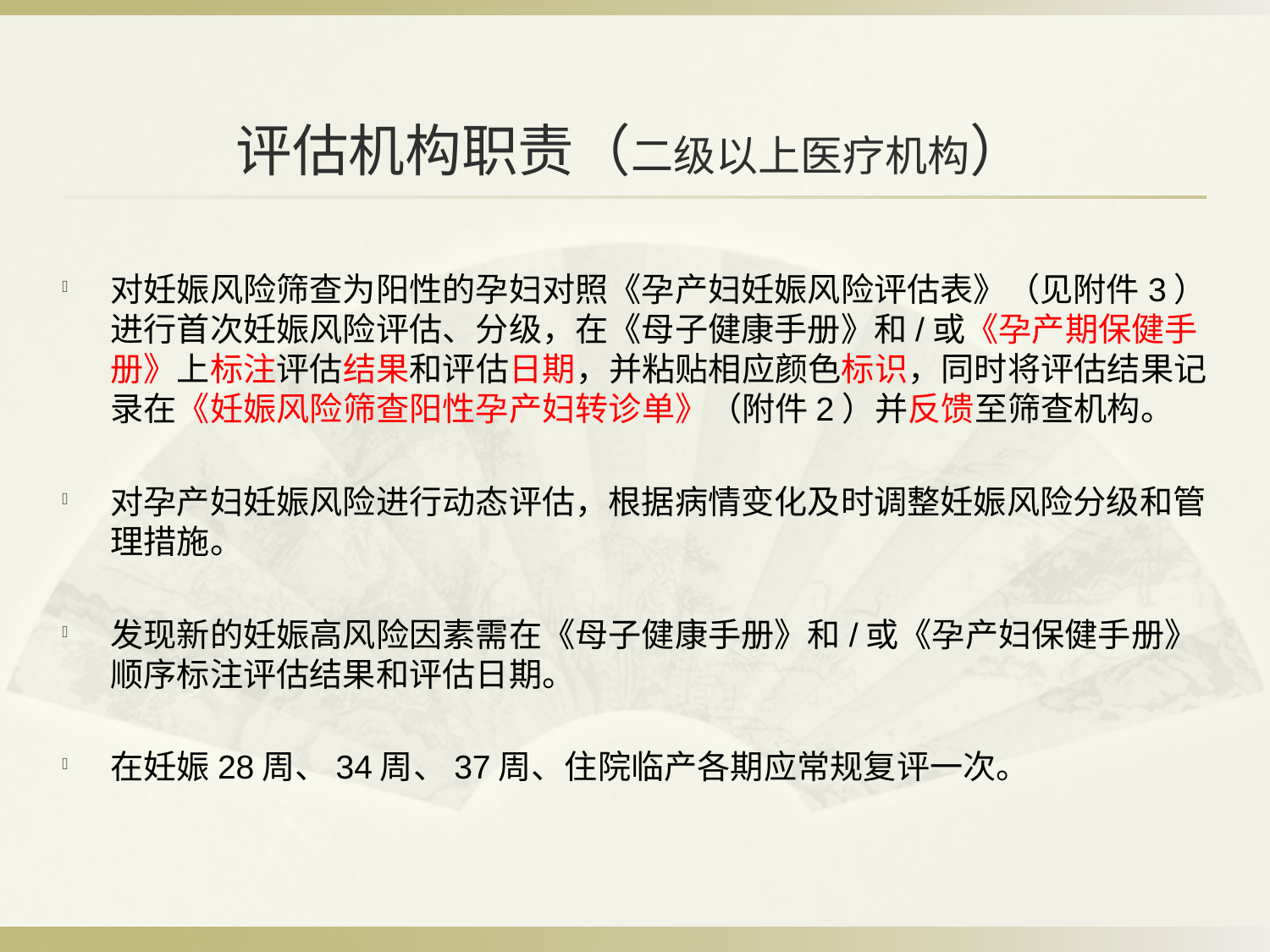

# 评估机构职责（二级以上医疗机构）

对妊娠风险筛查为阳性的孕妇对照《孕产妇妊娠风险评估表》（见附件3）进行首次妊娠风险评估、分级，在《母子健康手册》和/或《孕产期保健手册》上标注评估结果和评估日期，并粘贴相应颜色标识，同时将评估结果记录在《妊娠风险筛查阳性孕产妇转诊单》（附件2）并反馈至筛查机构。

对孕产妇妊娠风险进行动态评估，根据病情变化及时调整妊娠风险分级和管理措施。

发现新的妊娠高风险因素需在《母子健康手册》和/或《孕产妇保健手册》顺序标注评估结果和评估日期。

在妊娠28周、34周、37周、住院临产各期应常规复评一次。